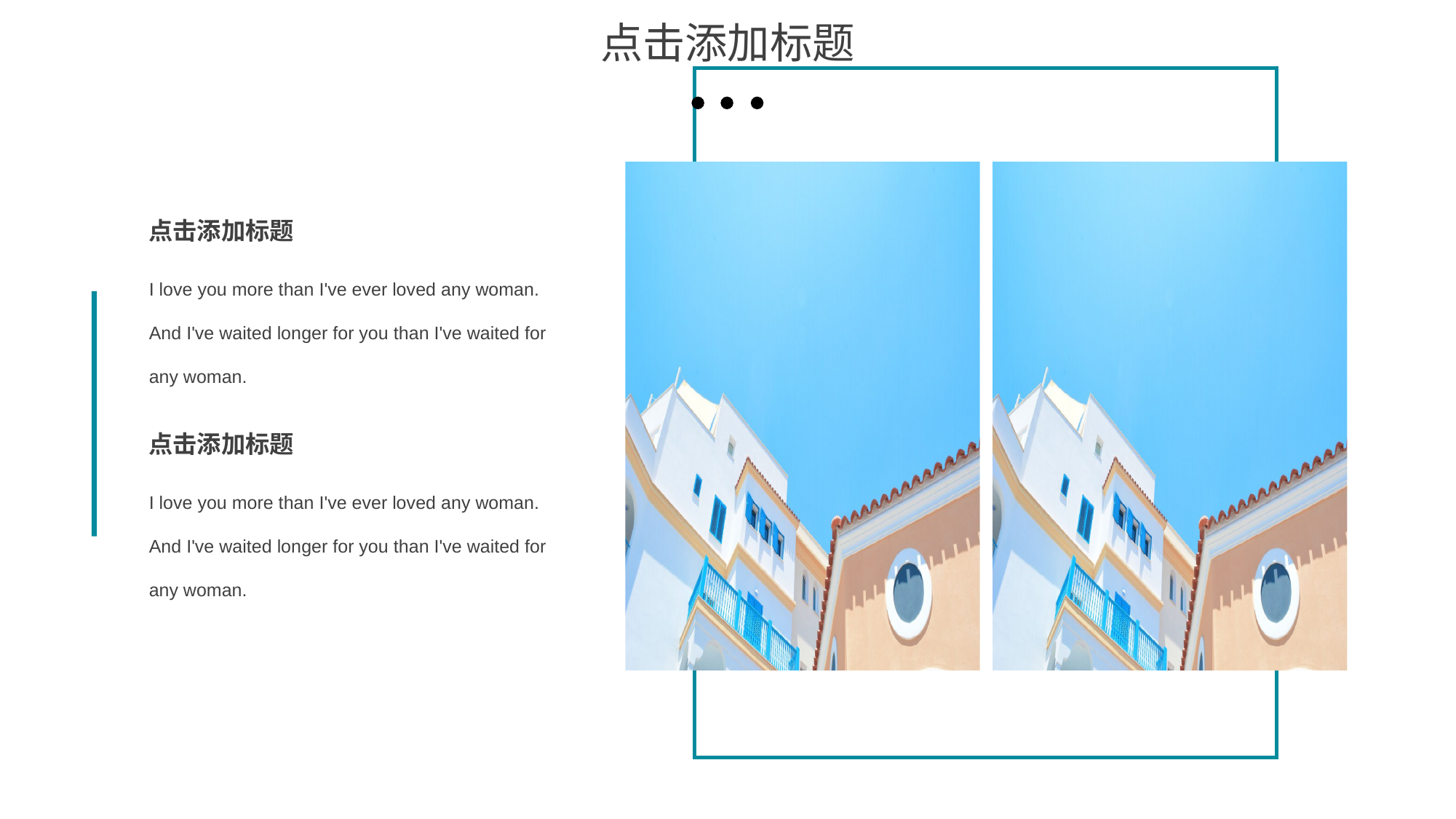

点击添加标题

点击添加标题
I love you more than I've ever loved any woman. And I've waited longer for you than I've waited for any woman.

点击添加标题
I love you more than I've ever loved any woman. And I've waited longer for you than I've waited for any woman.